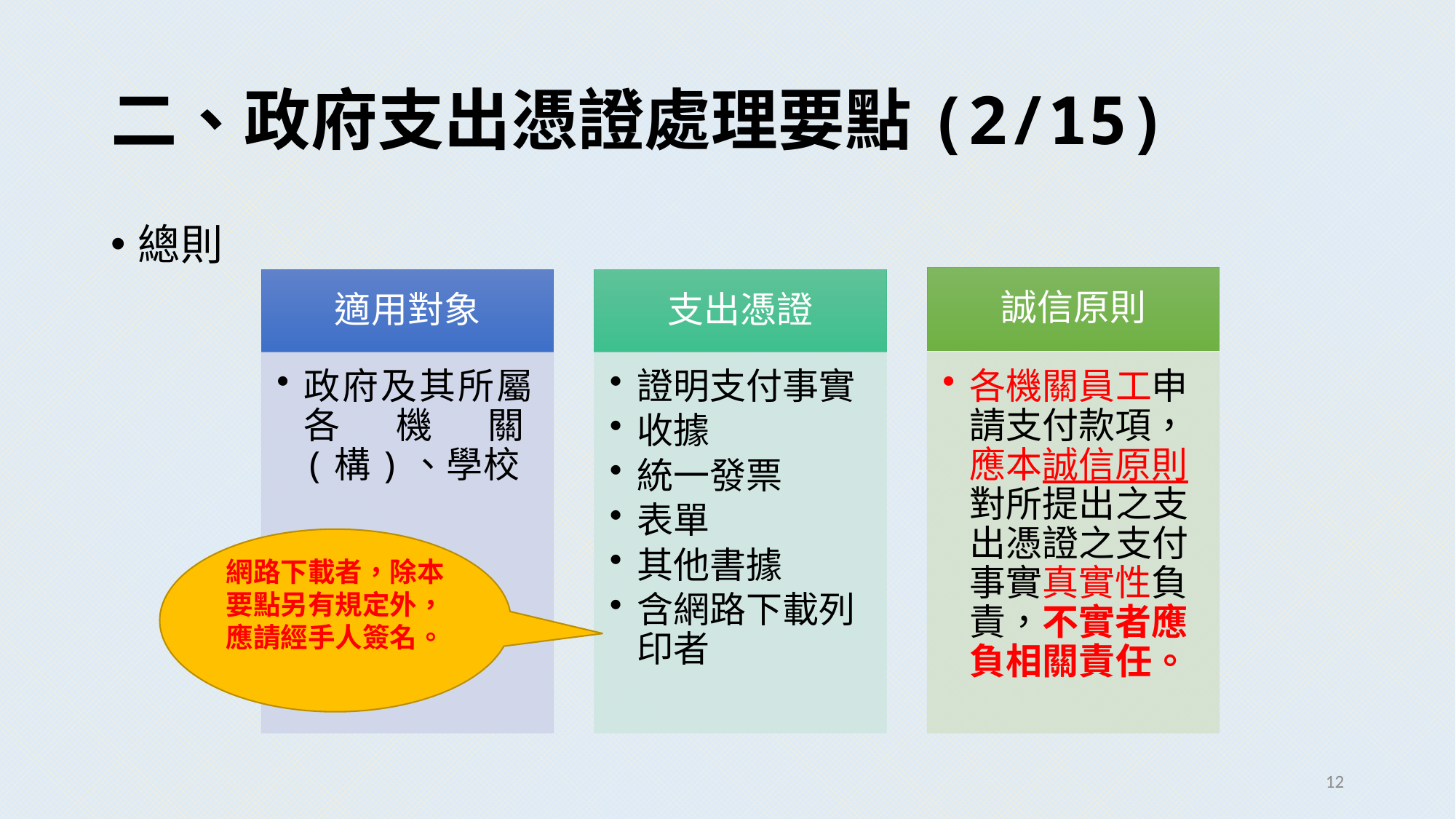

# 二、政府支出憑證處理要點(2/15)
總則

適用對象
政府及其所屬各機關(構)、學校
支出憑證
證明支付事實
收據
統一發票
表單
其他書據
含網路下載列印者
誠信原則
各機關員工申請支付款項，應本誠信原則對所提出之支出憑證之支付事實真實性負責，不實者應負相關責任。
網路下載者，除本要點另有規定外，應請經手人簽名。

12